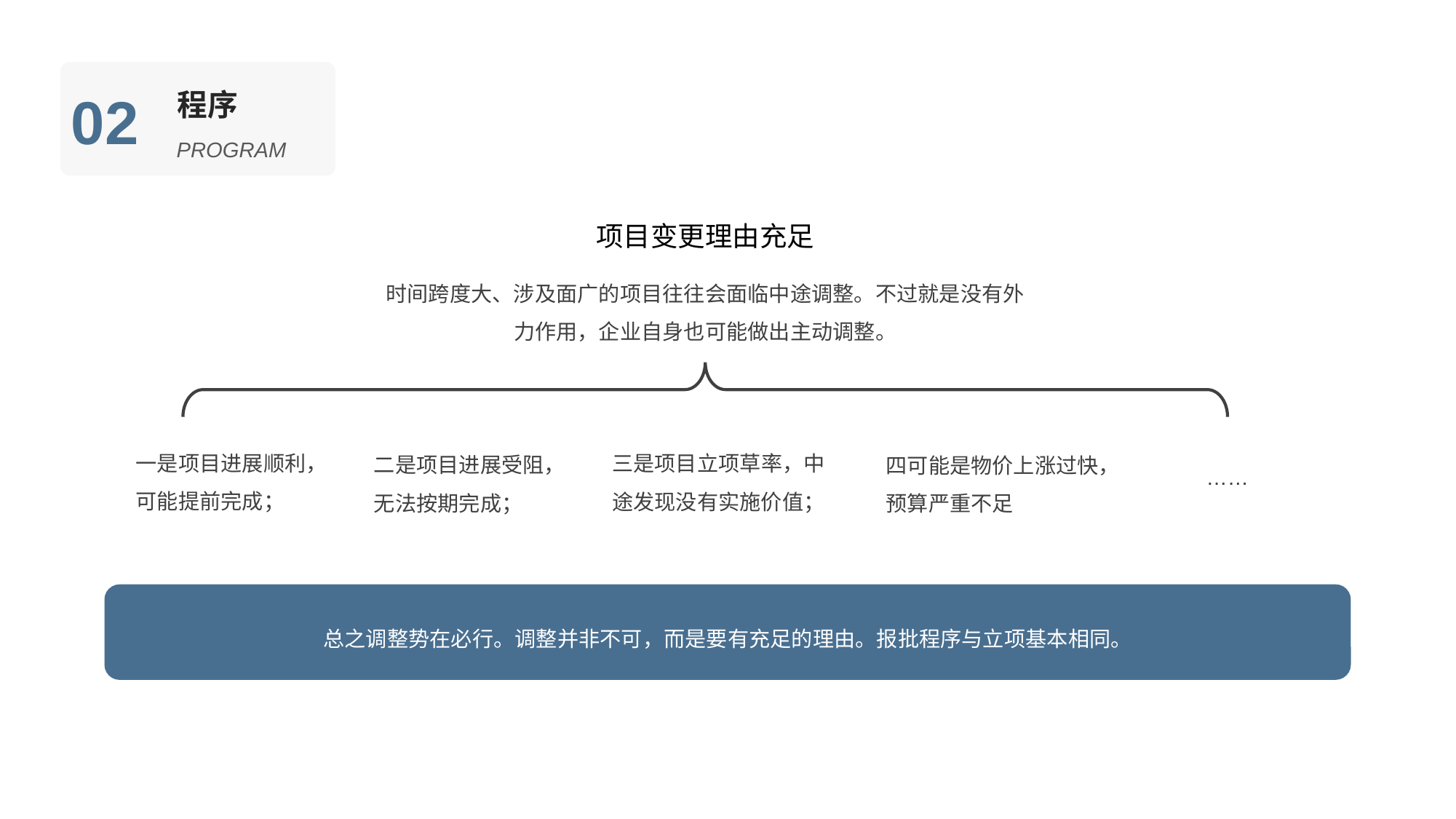

02
程序
PROGRAM
项目变更理由充足
时间跨度大、涉及面广的项目往往会面临中途调整。不过就是没有外力作用，企业自身也可能做出主动调整。
一是项目进展顺利，可能提前完成；
三是项目立项草率，中途发现没有实施价值；
二是项目进展受阻，无法按期完成；
四可能是物价上涨过快，预算严重不足
……
总之调整势在必行。调整并非不可，而是要有充足的理由。报批程序与立项基本相同。